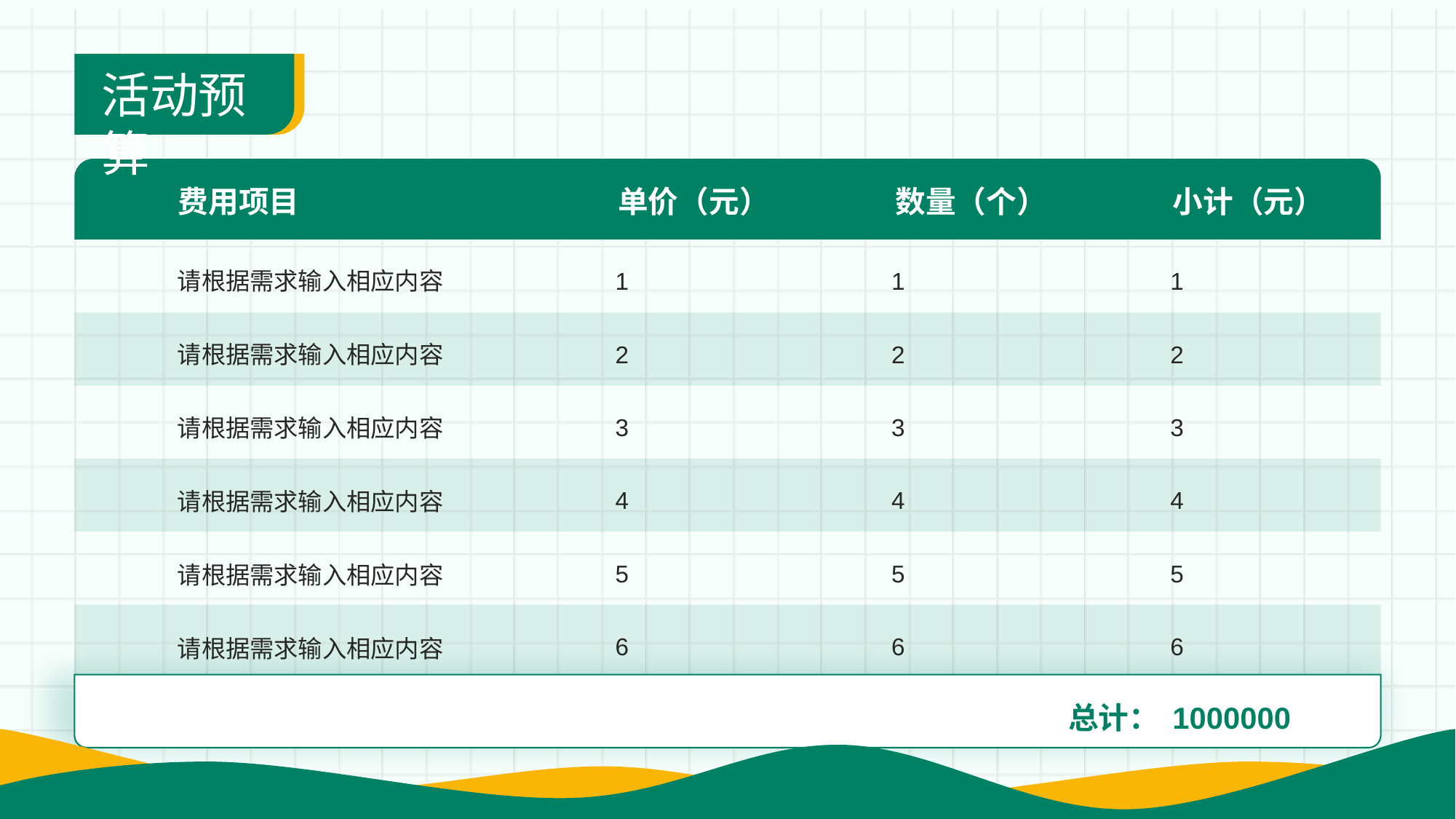

活动预算

费用项目
单价（元）
数量（个）
小计（元）
请根据需求输入相应内容
1
1
1

2
2
2
请根据需求输入相应内容
3
3
3
请根据需求输入相应内容

4
4
4
请根据需求输入相应内容
5
5
5
请根据需求输入相应内容

6
6
6
请根据需求输入相应内容

总计：
1000000